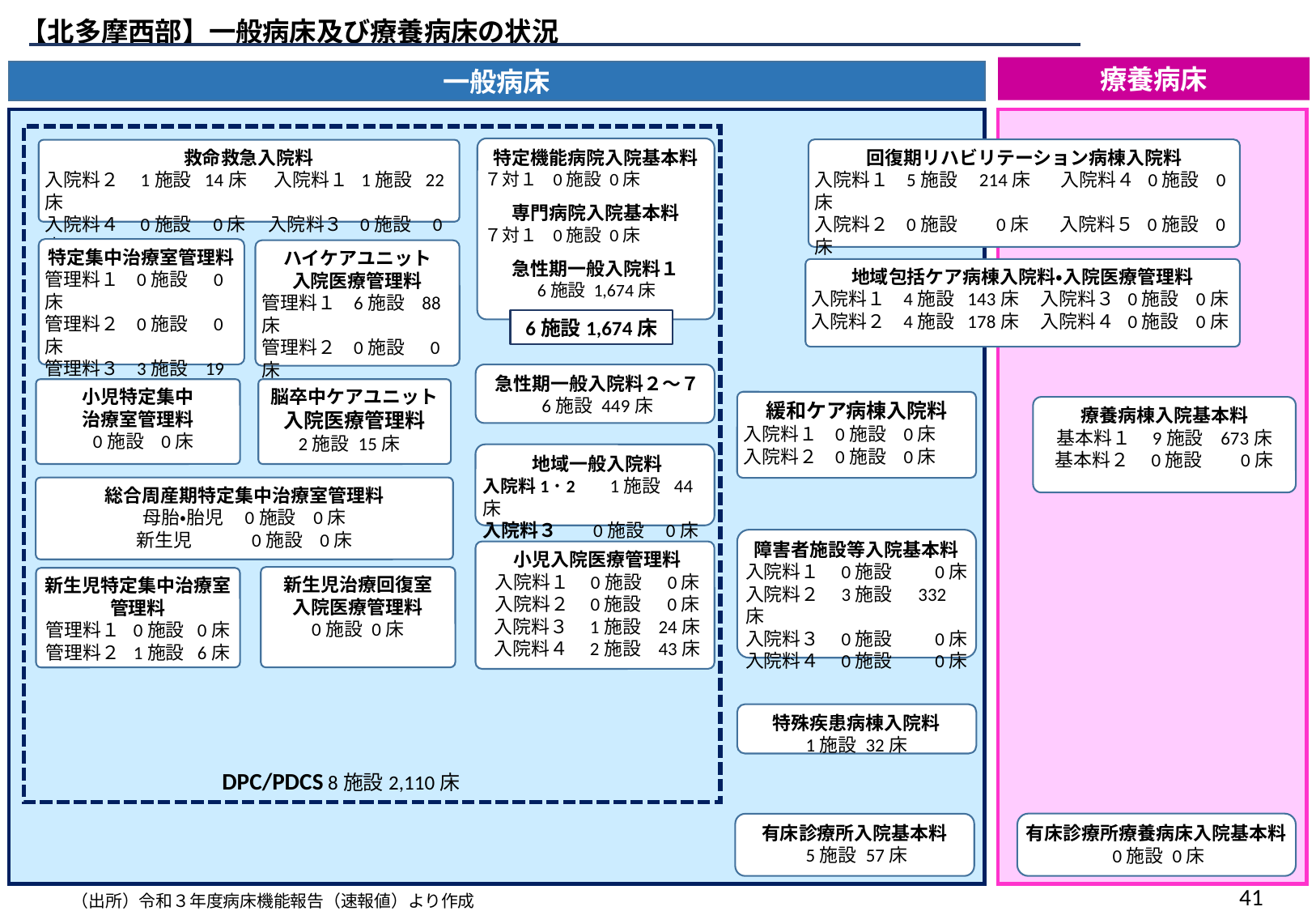

【北多摩西部】一般病床及び療養病床の状況
療養病床
一般病床

特定機能病院入院基本料
７対１   0施設 0床

専門病院入院基本料
７対１   0施設 0床

急性期一般入院料１
             6施設 1,674床

回復期リハビリテーション病棟入院料
入院料１   5施設    214床       入院料４  0施設   0床
入院料２   0施設        0床　   入院料５  0施設   0床
入院料３   2施設    126床       入院料６  0施設   0床
救命救急入院料
入院料２    1施設  14床　  入院料１  1施設  22床
入院料４    0施設    0床　 入院料３   0施設    0床
特定集中治療室管理料
管理料１   0施設     0床
管理料２   0施設     0床
管理料３   3施設   19床
管理料４   0施設     0床
ハイケアユニット
入院医療管理料
管理料１   6施設   88床
管理料２   0施設     0床
地域包括ケア病棟入院料・入院医療管理料
入院料１   4施設  143床     入院料３  0施設   0床
入院料２   4施設  178床     入院料４  0施設   0床
6施設1,674床
急性期一般入院料２～７
6施設 449床
小児特定集中
治療室管理料
            0施設   0床
脳卒中ケアユニット
入院医療管理料
        2施設 15床
緩和ケア病棟入院料
入院料１   0施設   0床
入院料２   0施設   0床
療養病棟入院基本料
基本料１    9施設   673床
基本料２    0施設        0床
地域一般入院料
入院料1･2　  1施設  44床
入院料３　   0施設    0床
総合周産期特定集中治療室管理料
母胎・胎児    0施設   0床
新生児             0施設   0床

障害者施設等入院基本料
入院料１    0施設         0床
入院料２    3施設     332床
入院料３    0施設         0床
入院料４    0施設         0床
小児入院医療管理料
入院料１    0施設     0床
入院料２    0施設     0床
入院料３    1施設   24床
入院料４    2施設   43床
新生児治療回復室
入院医療管理料
0施設 0床
新生児特定集中治療室
管理料
管理料１  0施設  0床
管理料２  1施設  6床
特殊疾患病棟入院料
1施設 32床
DPC/PDCS 8施設2,110床
有床診療所療養病床入院基本料
 0施設 0床
有床診療所入院基本料
 5施設 57床
41
（出所）令和３年度病床機能報告（速報値）より作成